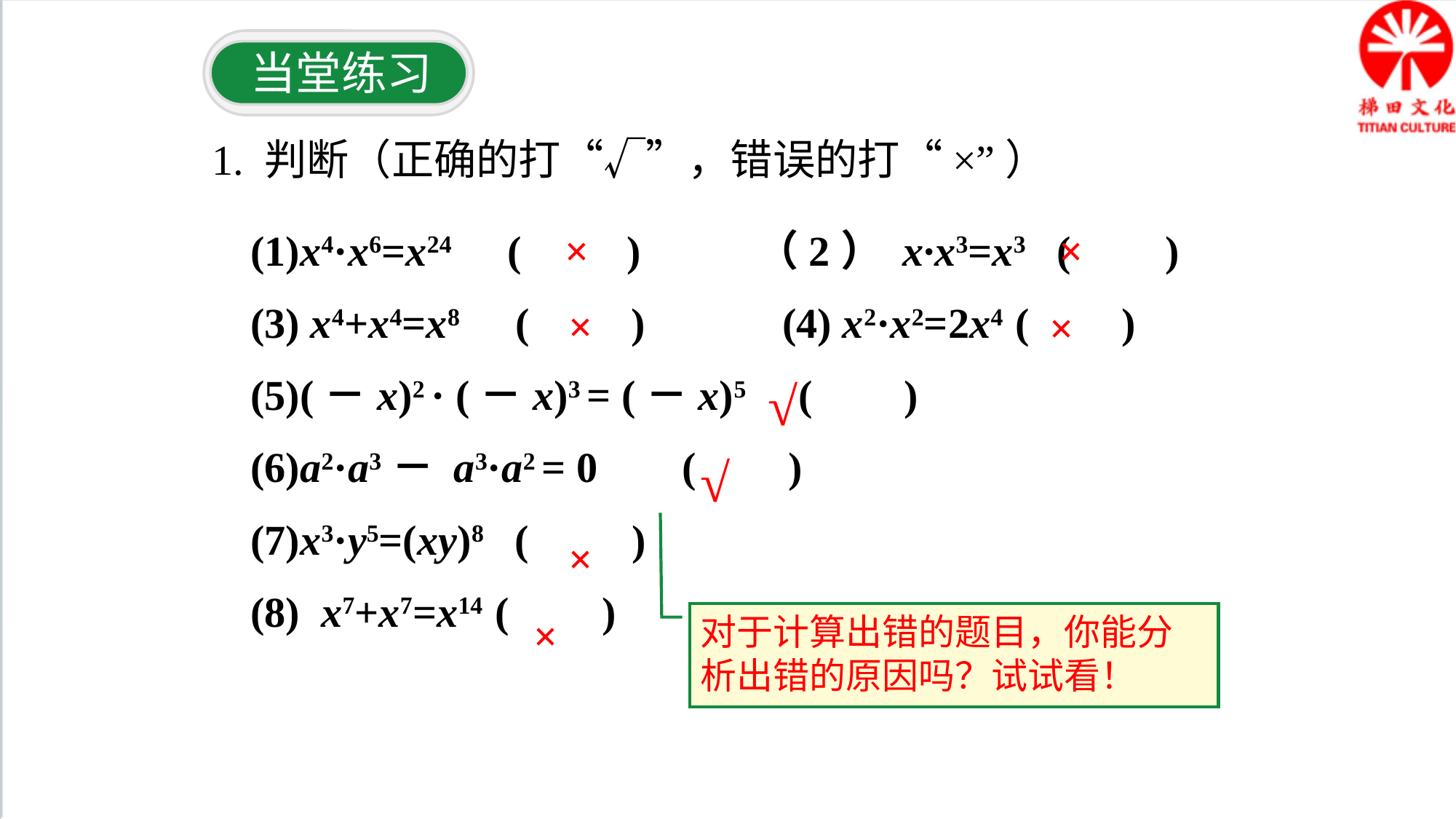

当堂练习
1. 判断（正确的打“√”，错误的打“×”）
(1)x4·x6=x24         (    　)          （2） x·x3=x3     (   　)
(3) x4+x4=x8         (　    )             (4) x2·x2=2x4  (　   )
(5)(－x)2 · (－x)3 = (－x)5       (　   )
(6)a2·a3－ a3·a2 = 0        ( 　  )
(7)x3·y5=(xy)8     (  　  )
(8)  x7+x7=x14  ( 　  )
×
×
×
×
√
√
×
×
对于计算出错的题目，你能分析出错的原因吗？试试看！